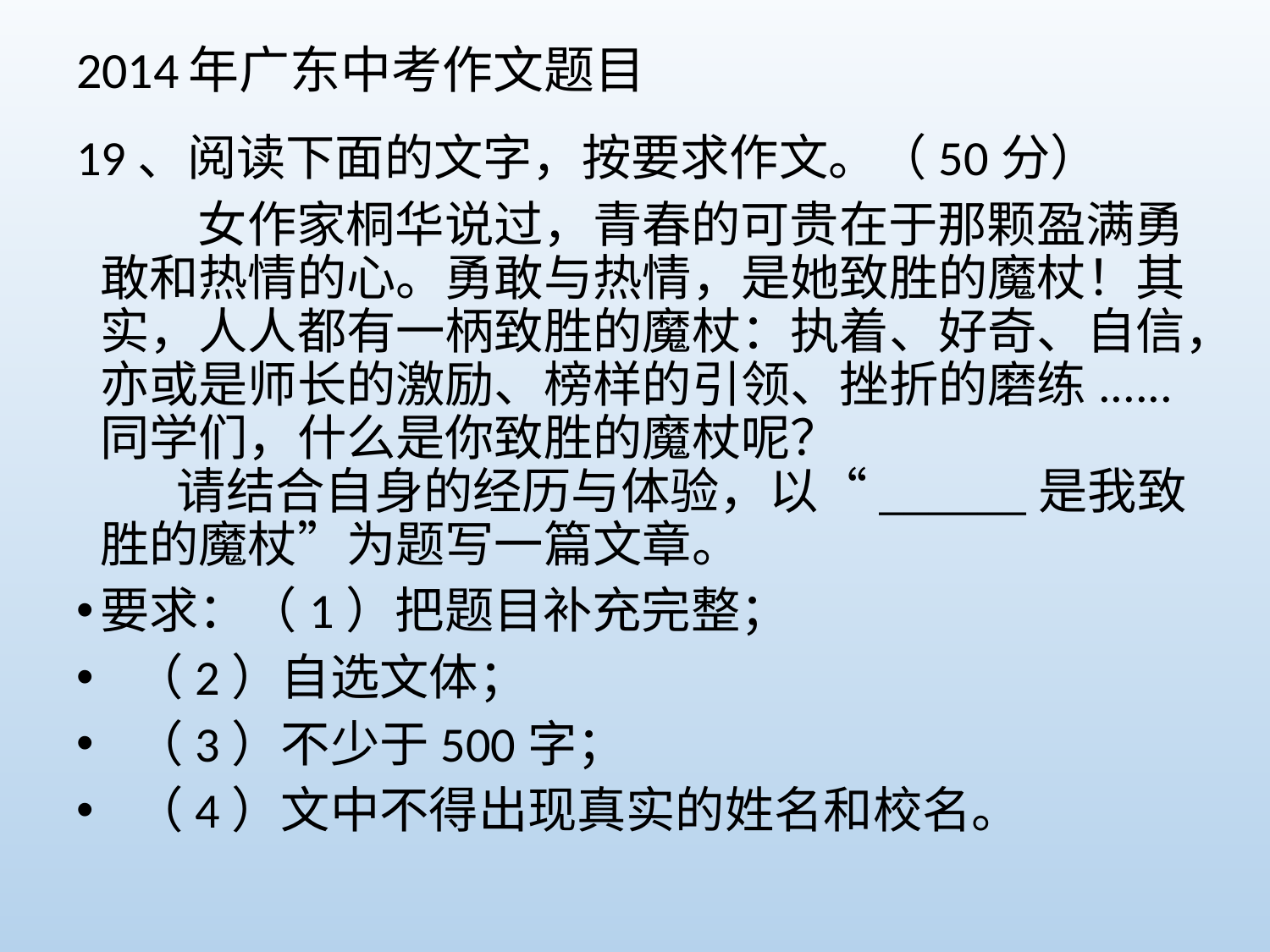

# 2014年广东中考作文题目
19、阅读下面的文字，按要求作文。（50分）
          女作家桐华说过，青春的可贵在于那颗盈满勇敢和热情的心。勇敢与热情，是她致胜的魔杖！其实，人人都有一柄致胜的魔杖：执着、好奇、自信，亦或是师长的激励、榜样的引领、挫折的磨练......同学们，什么是你致胜的魔杖呢？
       请结合自身的经历与体验，以“______是我致胜的魔杖”为题写一篇文章。
要求：（1）把题目补充完整；
  （2）自选文体；
  （3）不少于500字；
  （4）文中不得出现真实的姓名和校名。